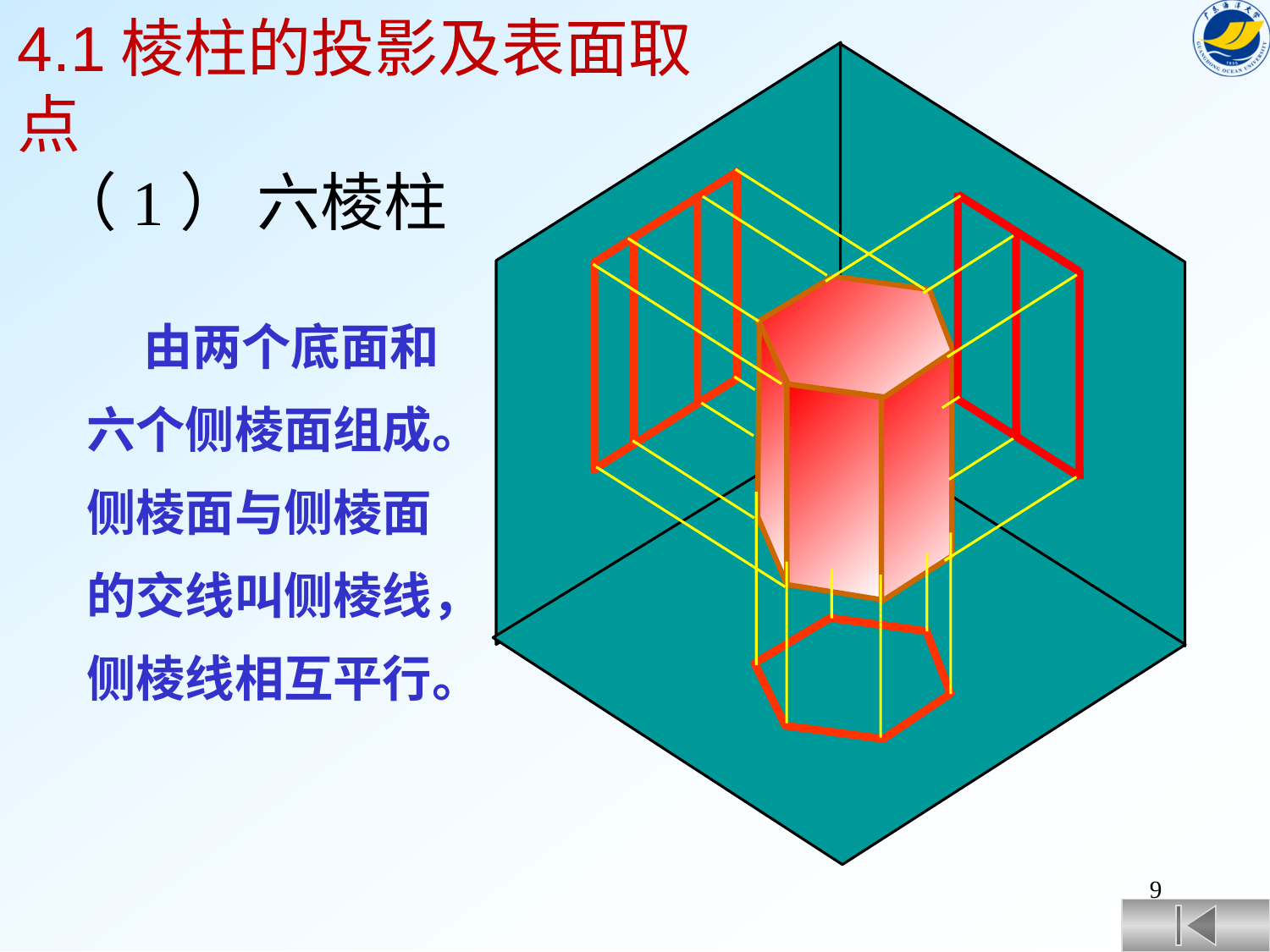

# 4.1棱柱的投影及表面取点

（1） 六棱柱

    由两个底面和六个侧棱面组成。侧棱面与侧棱面的交线叫侧棱线，侧棱线相互平行。

9